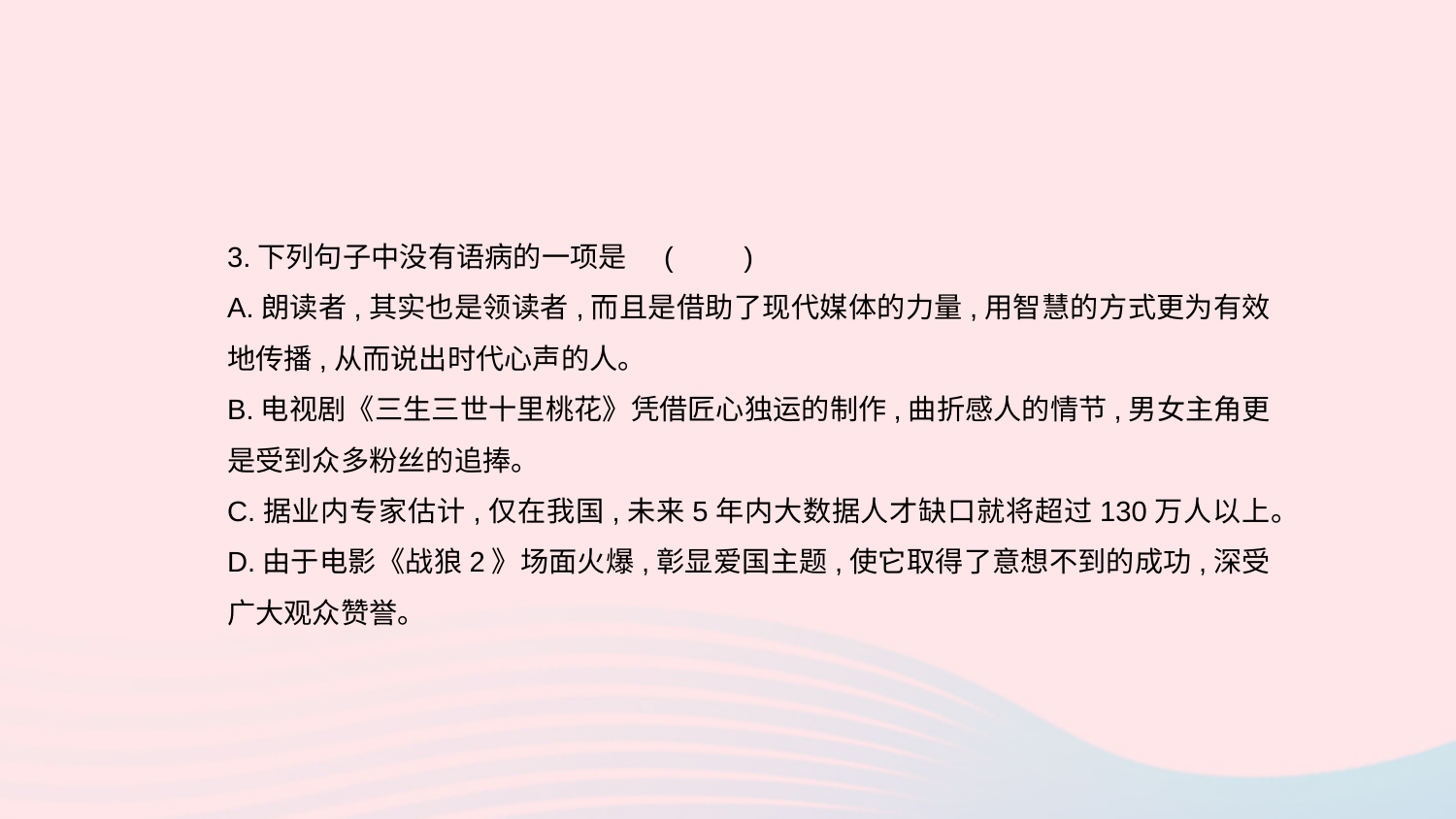

3.下列句子中没有语病的一项是	(　　)
A.朗读者,其实也是领读者,而且是借助了现代媒体的力量,用智慧的方式更为有效地传播,从而说出时代心声的人。
B.电视剧《三生三世十里桃花》凭借匠心独运的制作,曲折感人的情节,男女主角更是受到众多粉丝的追捧。
C.据业内专家估计,仅在我国,未来5年内大数据人才缺口就将超过130万人以上。
D.由于电影《战狼2》场面火爆,彰显爱国主题,使它取得了意想不到的成功,深受广大观众赞誉。